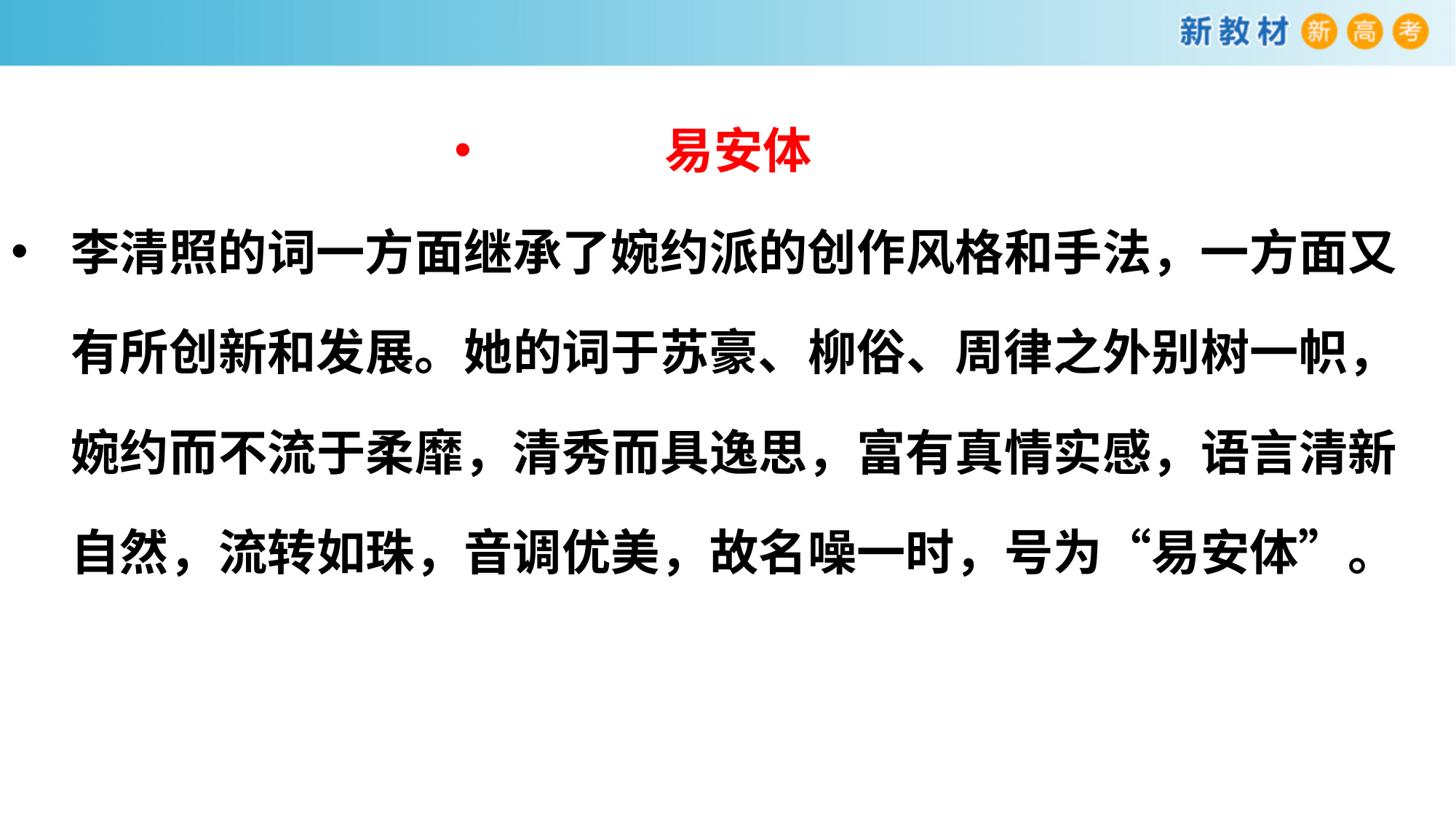

易安体
李清照的词一方面继承了婉约派的创作风格和手法，一方面又有所创新和发展。她的词于苏豪、柳俗、周律之外别树一帜，婉约而不流于柔靡，清秀而具逸思，富有真情实感，语言清新自然，流转如珠，音调优美，故名噪一时，号为“易安体”。